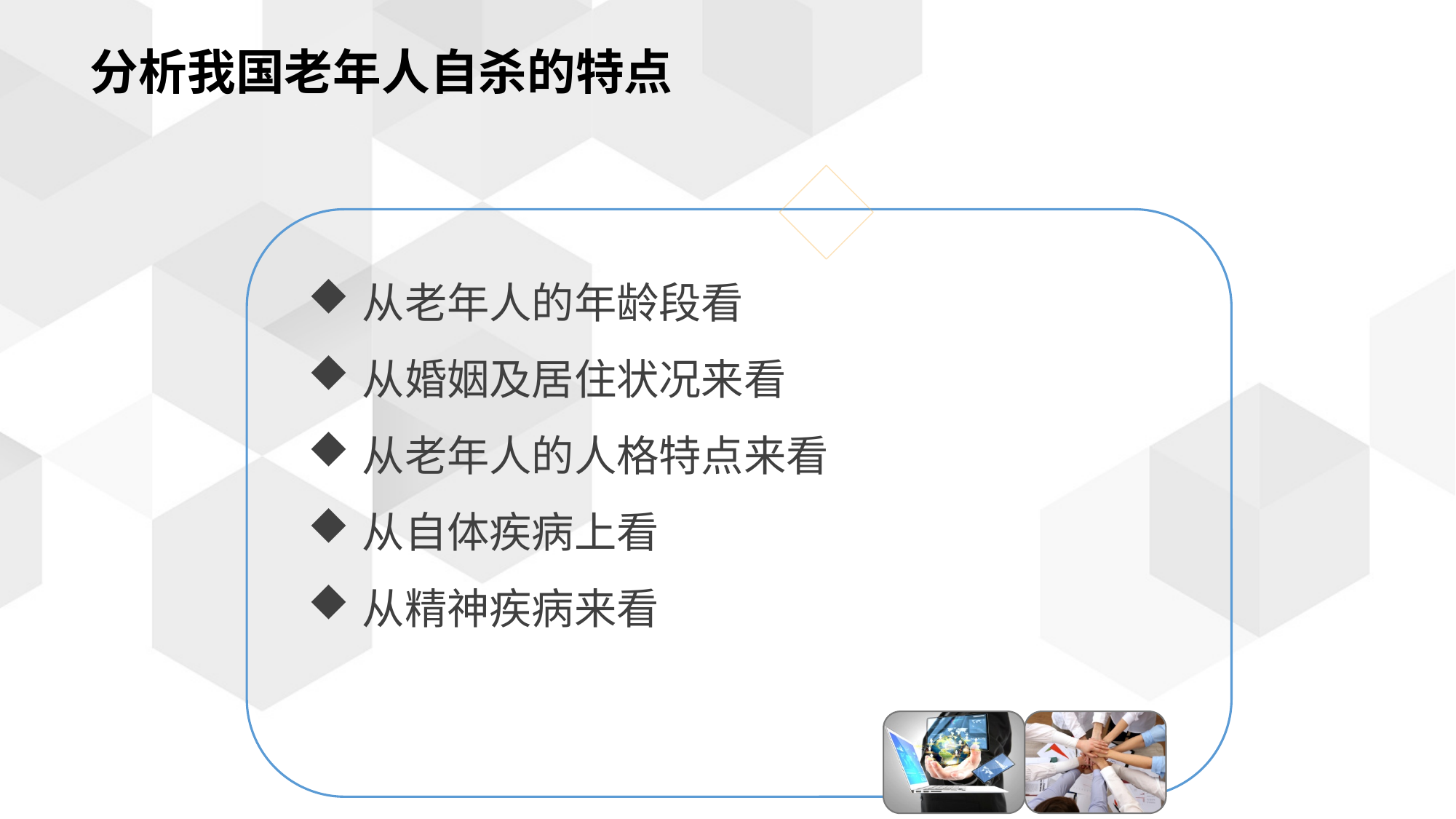

分析我国老年人自杀的特点

从老年人的年龄段看
从婚姻及居住状况来看
从老年人的人格特点来看
从自体疾病上看
从精神疾病来看